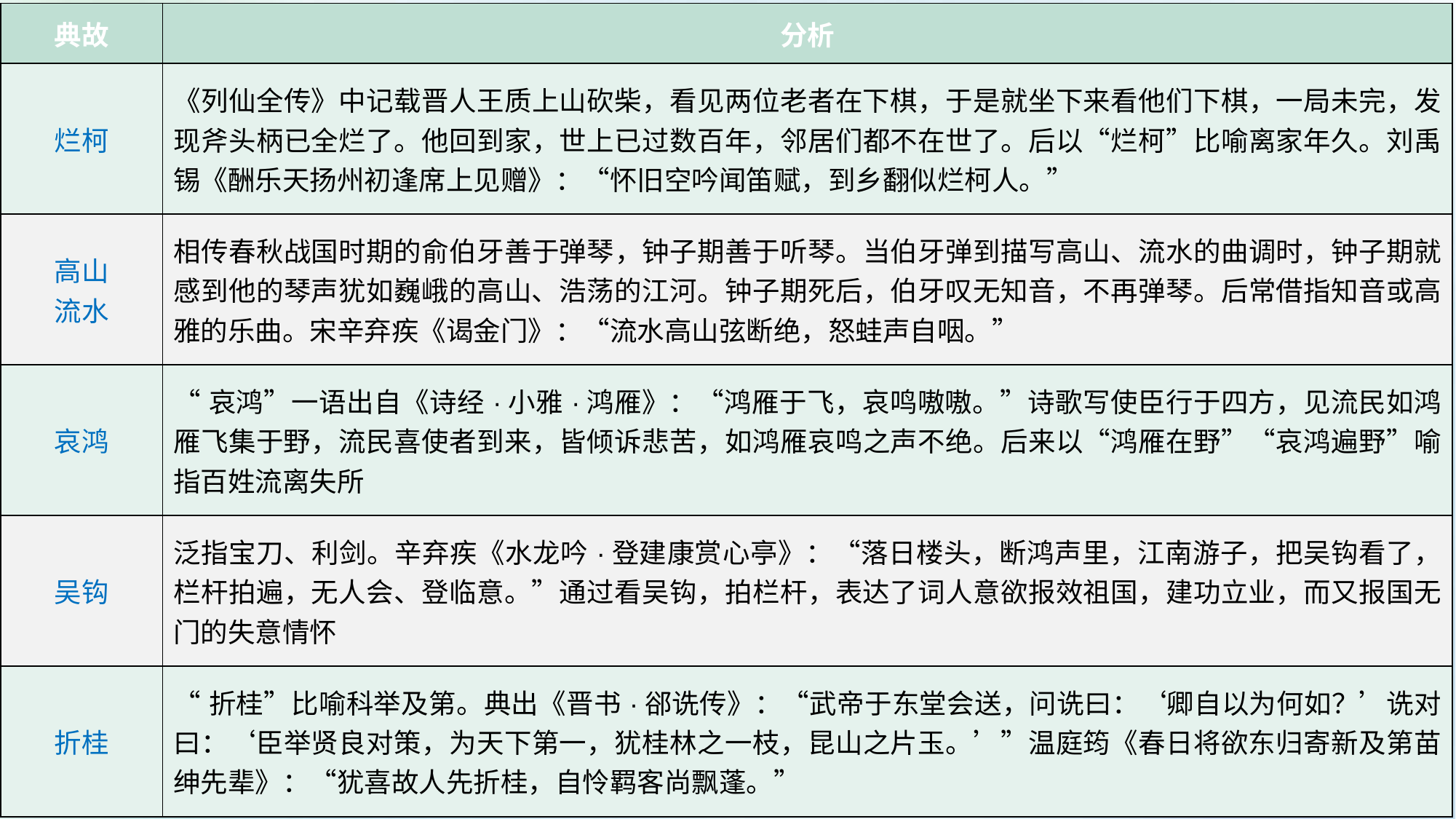

| 典故 | 分析 |
| --- | --- |
| 烂柯 | 《列仙全传》中记载晋人王质上山砍柴，看见两位老者在下棋，于是就坐下来看他们下棋，一局未完，发现斧头柄已全烂了。他回到家，世上已过数百年，邻居们都不在世了。后以“烂柯”比喻离家年久。刘禹锡《酬乐天扬州初逢席上见赠》：“怀旧空吟闻笛赋，到乡翻似烂柯人。” |
| 高山 流水 | 相传春秋战国时期的俞伯牙善于弹琴，钟子期善于听琴。当伯牙弹到描写高山、流水的曲调时，钟子期就感到他的琴声犹如巍峨的高山、浩荡的江河。钟子期死后，伯牙叹无知音，不再弹琴。后常借指知音或高雅的乐曲。宋辛弃疾《谒金门》：“流水高山弦断绝，怒蛙声自咽。” |
| 哀鸿 | “哀鸿”一语出自《诗经·小雅·鸿雁》：“鸿雁于飞，哀鸣嗷嗷。”诗歌写使臣行于四方，见流民如鸿雁飞集于野，流民喜使者到来，皆倾诉悲苦，如鸿雁哀鸣之声不绝。后来以“鸿雁在野”“哀鸿遍野”喻指百姓流离失所 |
| 吴钩 | 泛指宝刀、利剑。辛弃疾《水龙吟·登建康赏心亭》：“落日楼头，断鸿声里，江南游子，把吴钩看了，栏杆拍遍，无人会、登临意。”通过看吴钩，拍栏杆，表达了词人意欲报效祖国，建功立业，而又报国无门的失意情怀 |
| 折桂 | “折桂”比喻科举及第。典出《晋书·郤诜传》：“武帝于东堂会送，问诜曰：‘卿自以为何如？’诜对曰：‘臣举贤良对策，为天下第一，犹桂林之一枝，昆山之片玉。’”温庭筠《春日将欲东归寄新及第苗绅先辈》：“犹喜故人先折桂，自怜羁客尚飘蓬。” |